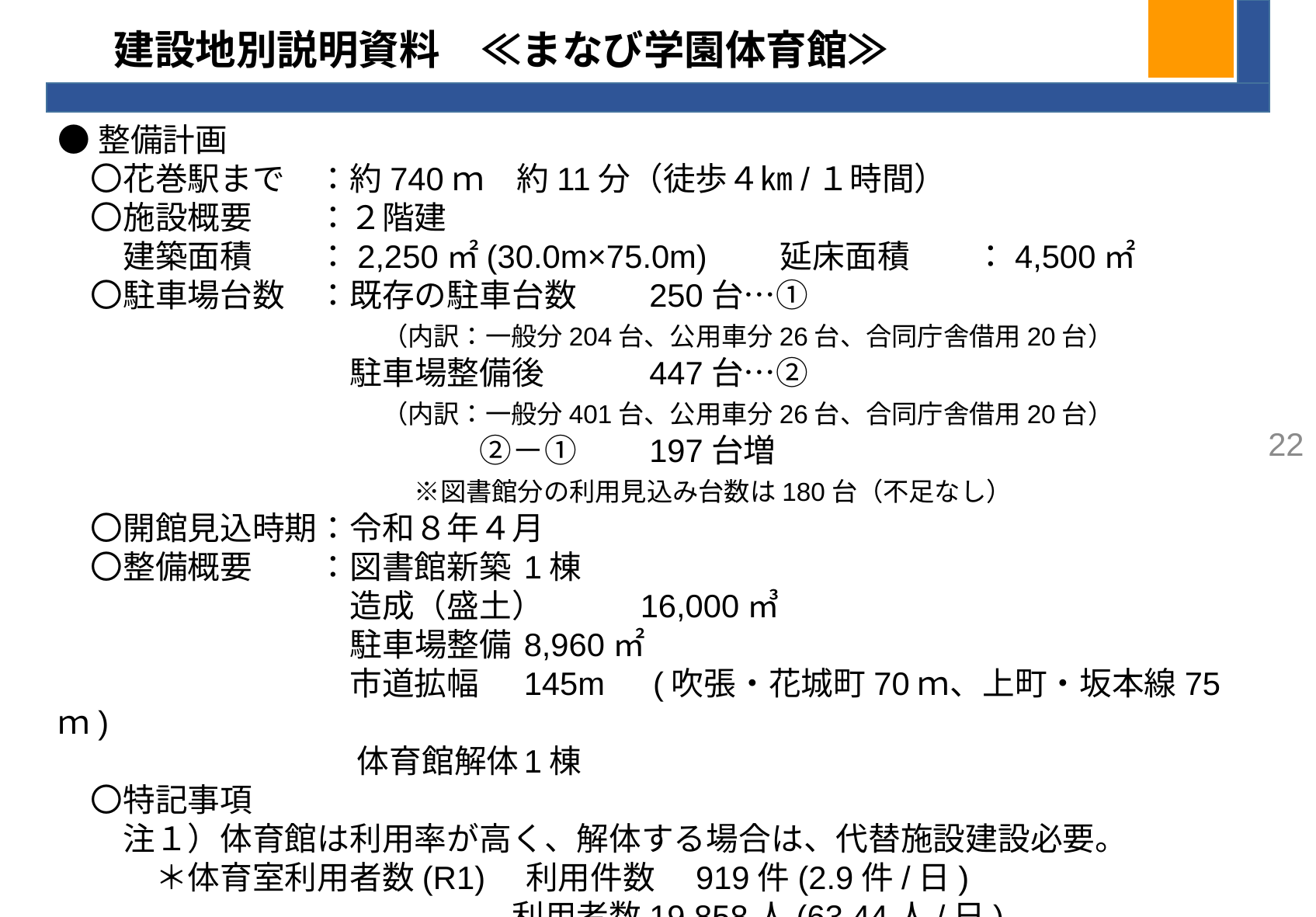

建設地別説明資料　≪まなび学園体育館≫
●整備計画
　〇花巻駅まで　：約740ｍ　約11分（徒歩４㎞/１時間）
　〇施設概要　　：２階建
　　建築面積　　：2,250㎡(30.0m×75.0m)　　延床面積　　：4,500㎡
　〇駐車場台数　：既存の駐車台数　　250台…①
　　　　　　　　　　（内訳：一般分204台、公用車分26台、合同庁舎借用20台）
　　　　　　　　　駐車場整備後　　　447台…②
　　　　　　　　　　（内訳：一般分401台、公用車分26台、合同庁舎借用20台）
　　　　　　　　　　　　　②－①　　197台増
　　　　　　　　　　　※図書館分の利用見込み台数は180台（不足なし）
　〇開館見込時期：令和８年４月
　〇整備概要　　：図書館新築	1棟
　　　　　　　　　造成（盛土）	16,000㎥
　　　　　　　　　駐車場整備	8,960㎡
　　　　　　　　　市道拡幅	145m　(吹張・花城町70ｍ、上町・坂本線75ｍ)
　　　　　　　　　 体育館解体	1棟
　〇特記事項
　　注１）体育館は利用率が高く、解体する場合は、代替施設建設必要。
　　　＊体育室利用者数(R1)　利用件数　919件(2.9件/日)
　　　　　　　　　　　　　　利用者数19,858人(63.44人/日)
22